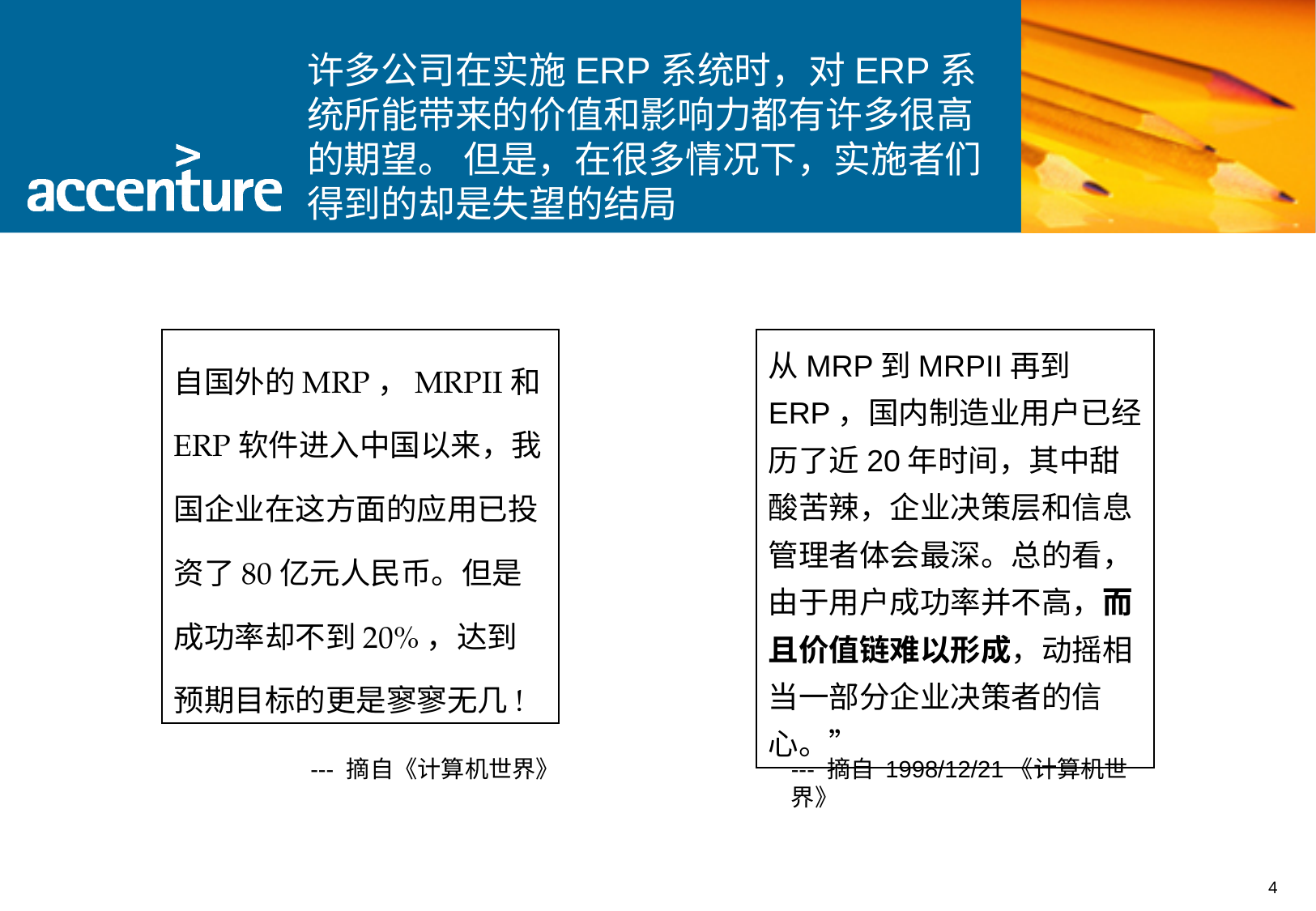

# 许多公司在实施ERP系统时，对ERP系统所能带来的价值和影响力都有许多很高的期望。 但是，在很多情况下，实施者们得到的却是失望的结局
自国外的MRP，MRPII和ERP软件进入中国以来，我国企业在这方面的应用已投资了80亿元人民币。但是成功率却不到20%，达到预期目标的更是寥寥无几!
从MRP到MRPII再到ERP，国内制造业用户已经历了近20年时间，其中甜酸苦辣，企业决策层和信息管理者体会最深。总的看，由于用户成功率并不高，而且价值链难以形成，动摇相当一部分企业决策者的信心。”
--- 摘自《计算机世界》
--- 摘自 1998/12/21《计算机世界》
4